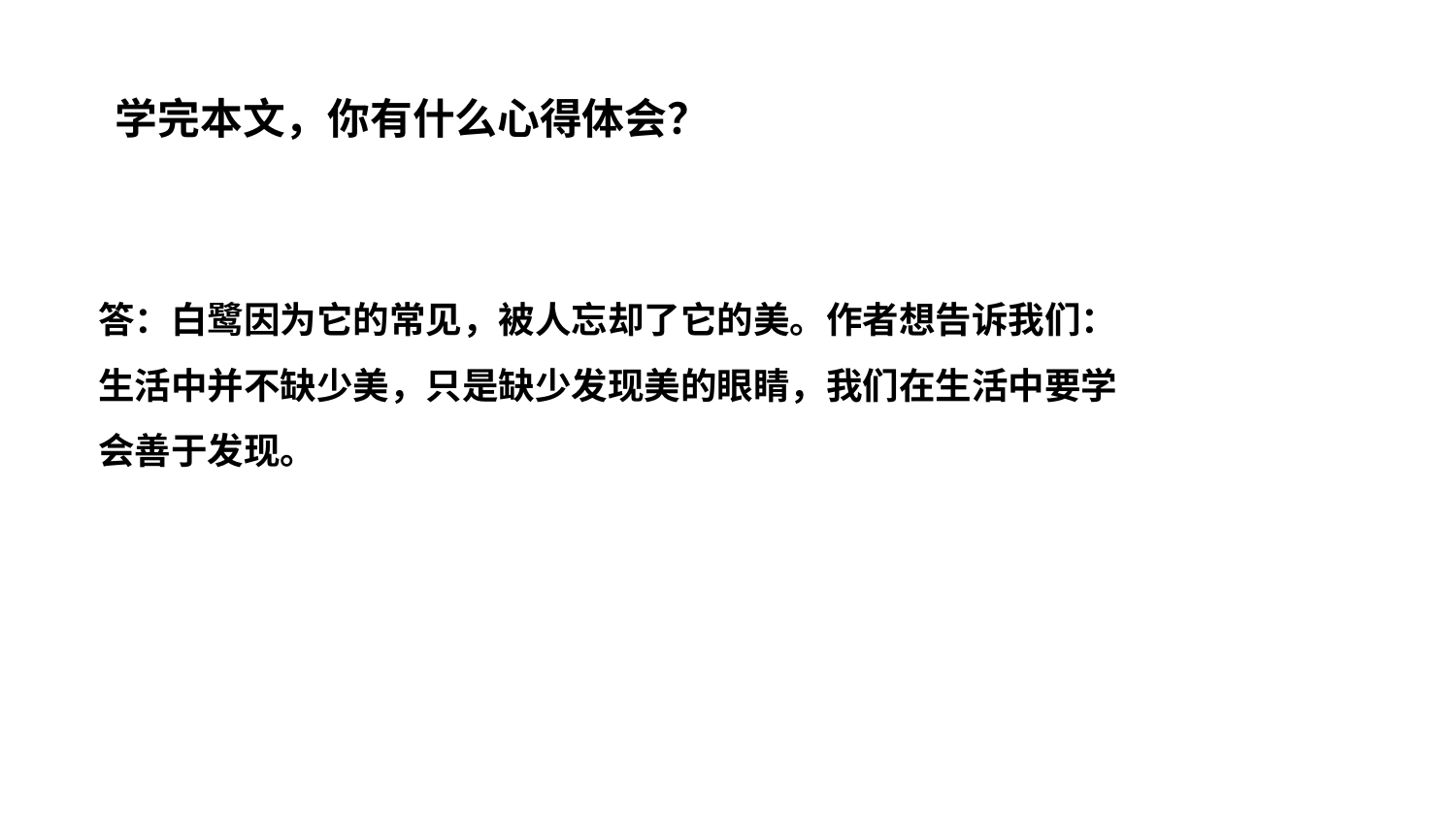

学完本文，你有什么心得体会？
答：白鹭因为它的常见，被人忘却了它的美。作者想告诉我们：生活中并不缺少美，只是缺少发现美的眼睛，我们在生活中要学会善于发现。